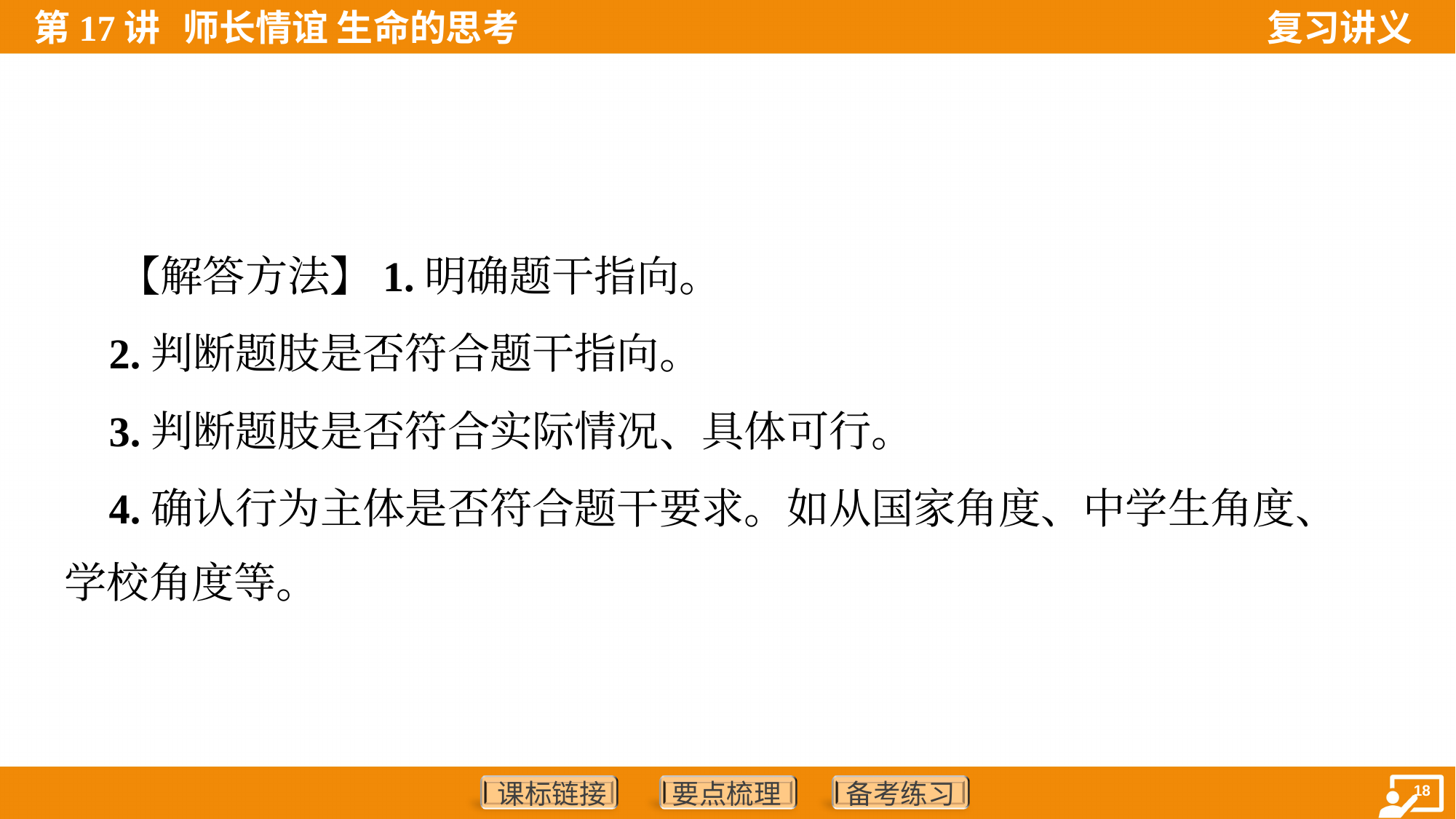

【解答方法】1.明确题干指向。
    2.判断题肢是否符合题干指向。
    3.判断题肢是否符合实际情况、具体可行。
    4.确认行为主体是否符合题干要求。如从国家角度、中学生角度、
学校角度等。